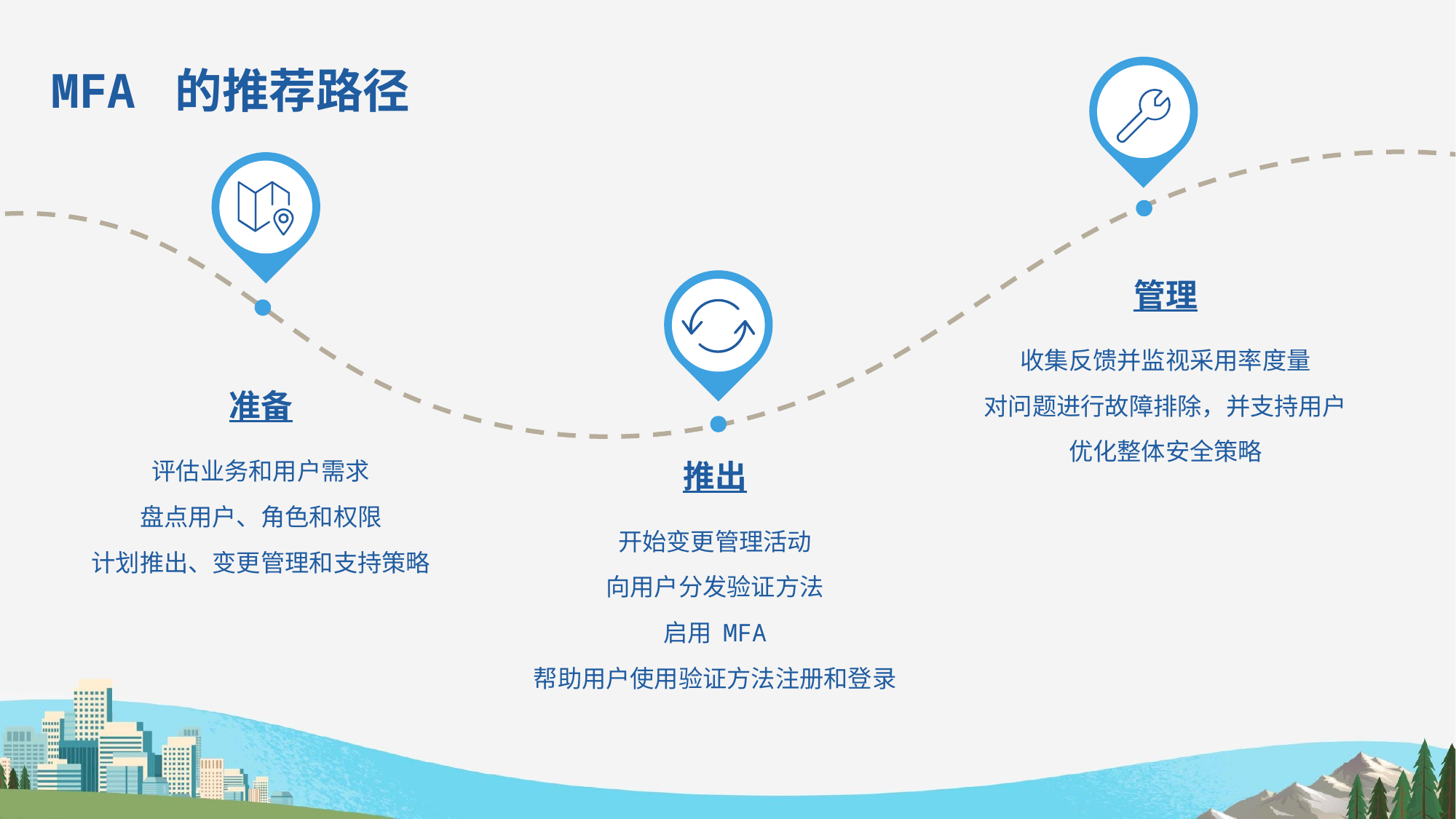

# MFA 的推荐路径

管理

收集反馈并监视采用率度量
对问题进行故障排除，并支持用户
优化整体安全策略

准备

评估业务和用户需求
盘点用户、角色和权限
计划推出、变更管理和支持策略
推出

开始变更管理活动
向用户分发验证方法
启用 MFA
帮助用户使用验证方法注册和登录